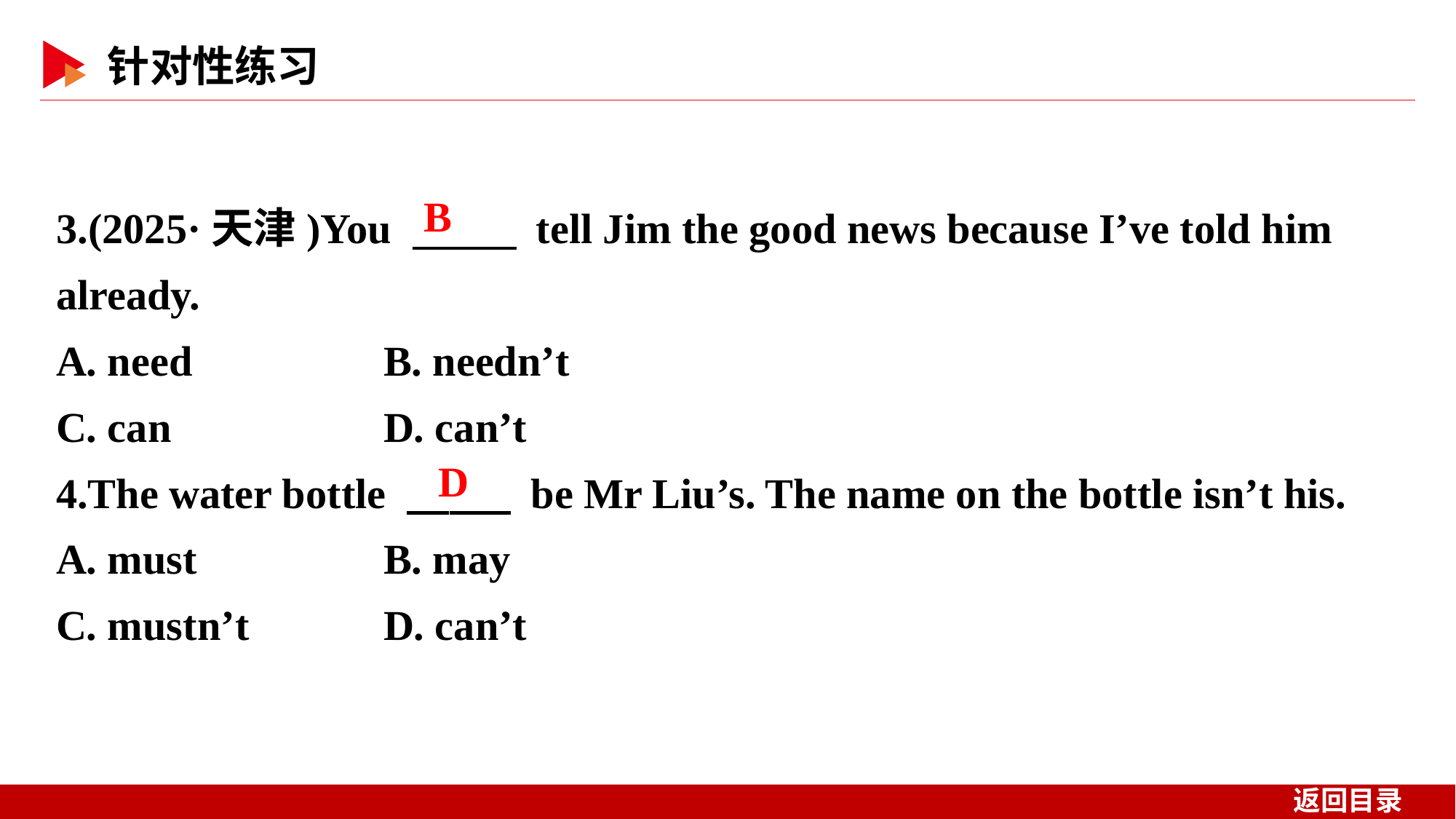

3.(2025·天津)You 　  　 tell Jim the good news because I’ve told him already.
A. need                	B. needn’t
C. can                	D. can’t
4.The water bottle 　  　 be Mr Liu’s. The name on the bottle isn’t his.
A. must                	B. may
C. mustn’t      	D. can’t
B
D